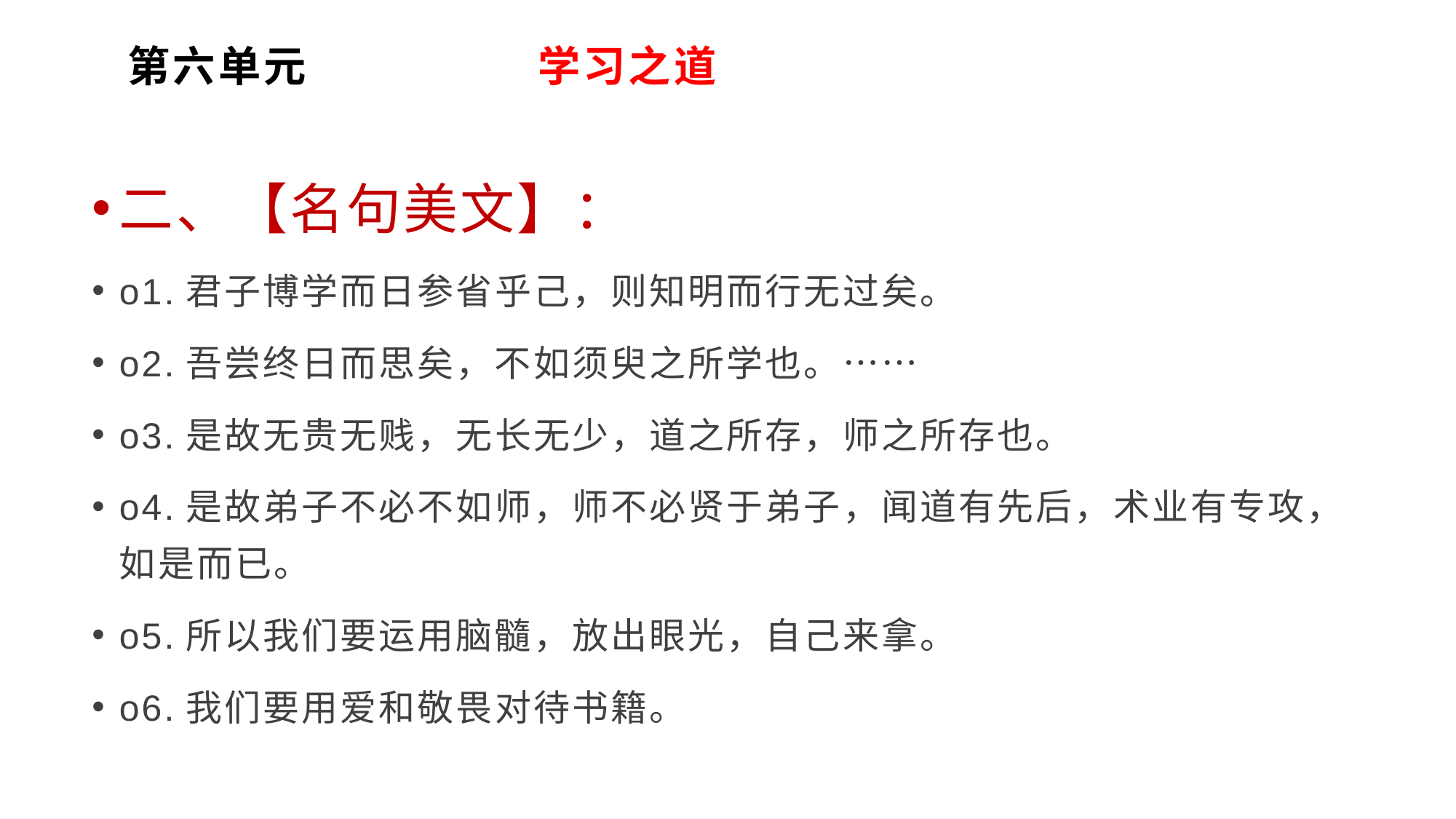

# 第六单元                  学习之道
二、【名句美文】：
o1.君子博学而日参省乎己，则知明而行无过矣。
o2.吾尝终日而思矣，不如须臾之所学也。……
o3.是故无贵无贱，无长无少，道之所存，师之所存也。
o4.是故弟子不必不如师，师不必贤于弟子，闻道有先后，术业有专攻，如是而已。
o5.所以我们要运用脑髓，放出眼光，自己来拿。
o6.我们要用爱和敬畏对待书籍。